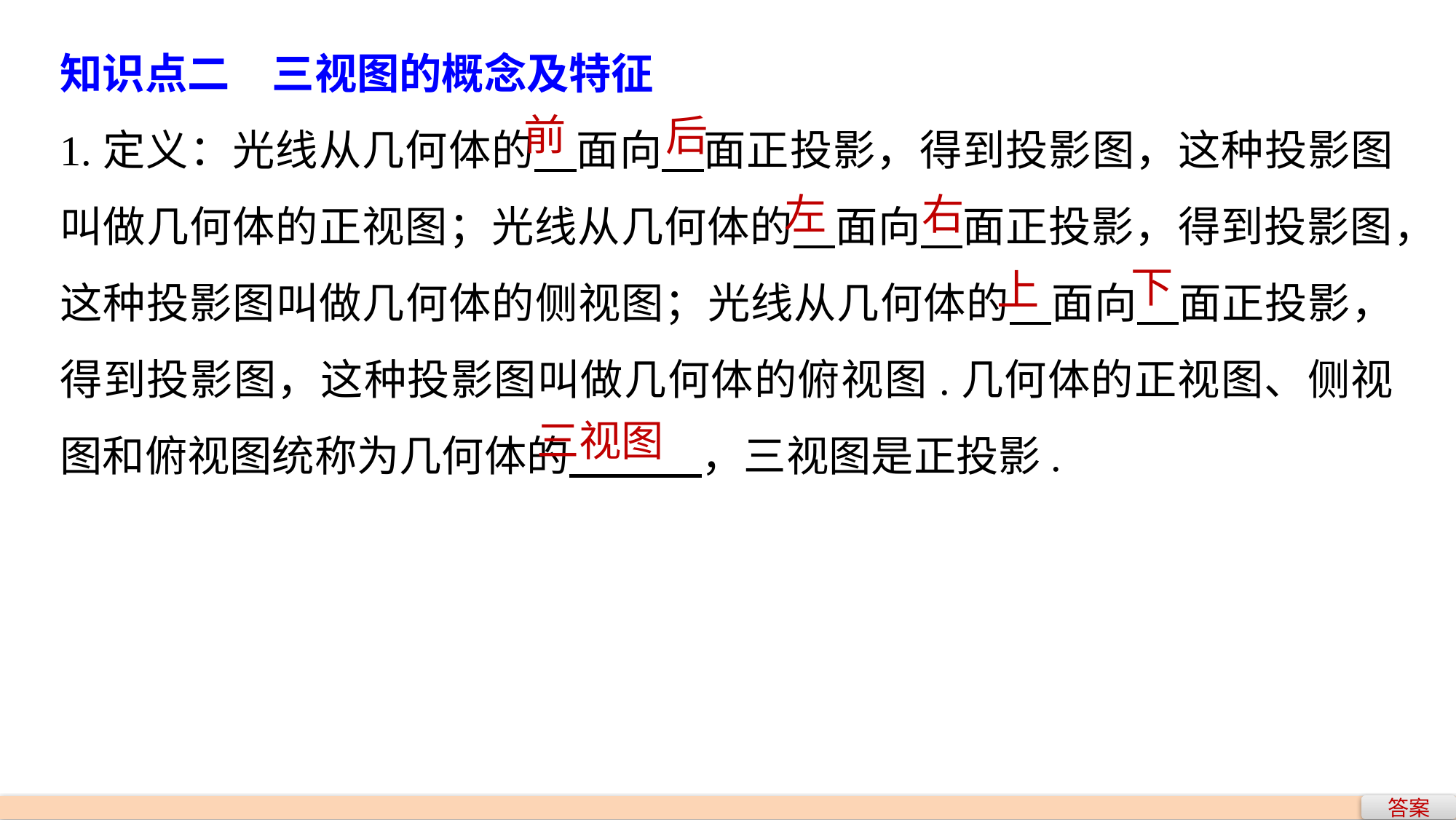

知识点二　三视图的概念及特征
1.定义：光线从几何体的    面向    面正投影，得到投影图，这种投影图叫做几何体的正视图；光线从几何体的    面向    面正投影，得到投影图，这种投影图叫做几何体的侧视图；光线从几何体的    面向    面正投影，得到投影图，这种投影图叫做几何体的俯视图.几何体的正视图、侧视图和俯视图统称为几何体的              ，三视图是正投影.
前
后
右
左
下
上
三视图
答案